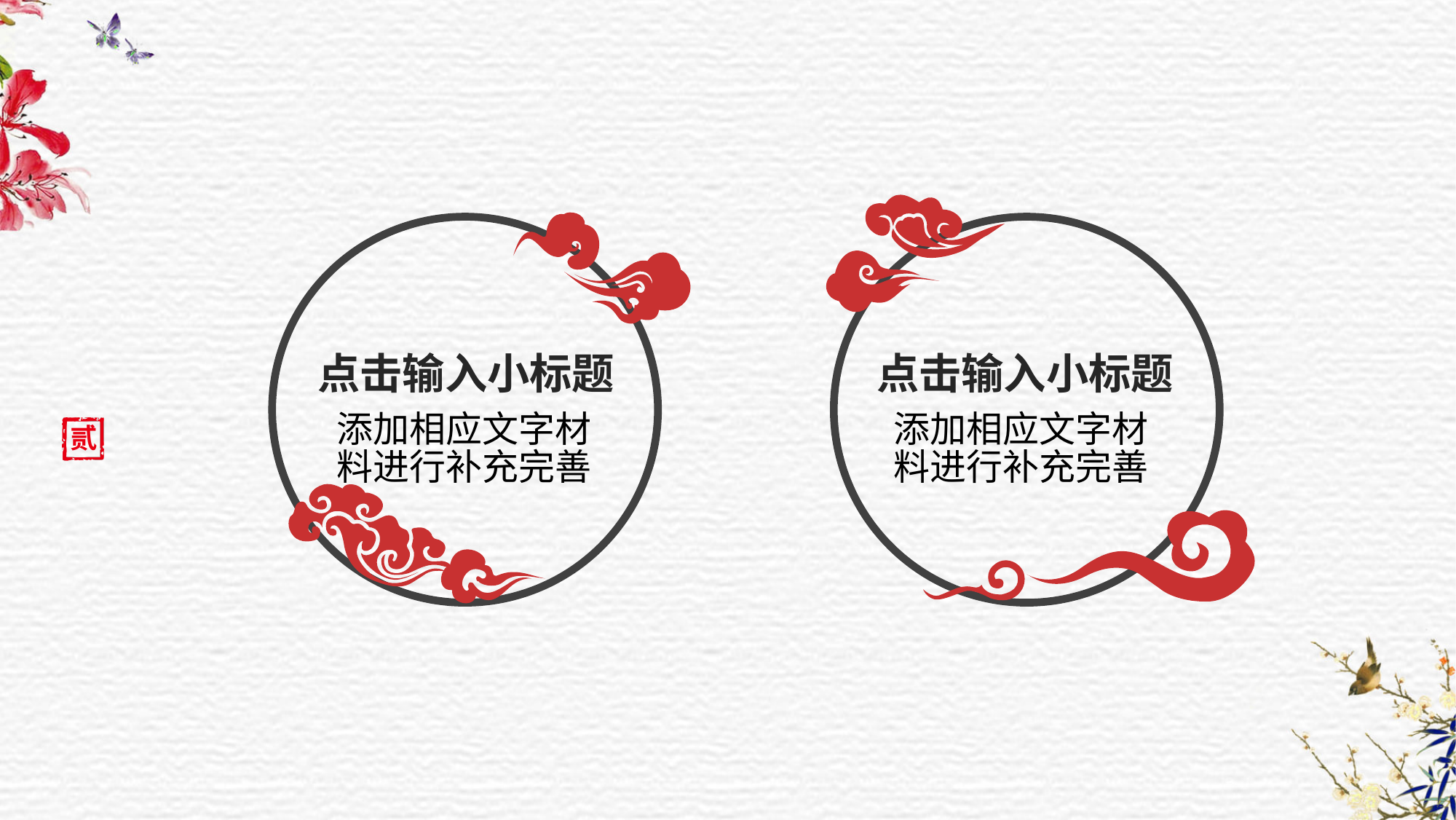

点击输入小标题
点击输入小标题
添加相应文字材料进行补充完善
添加相应文字材料进行补充完善